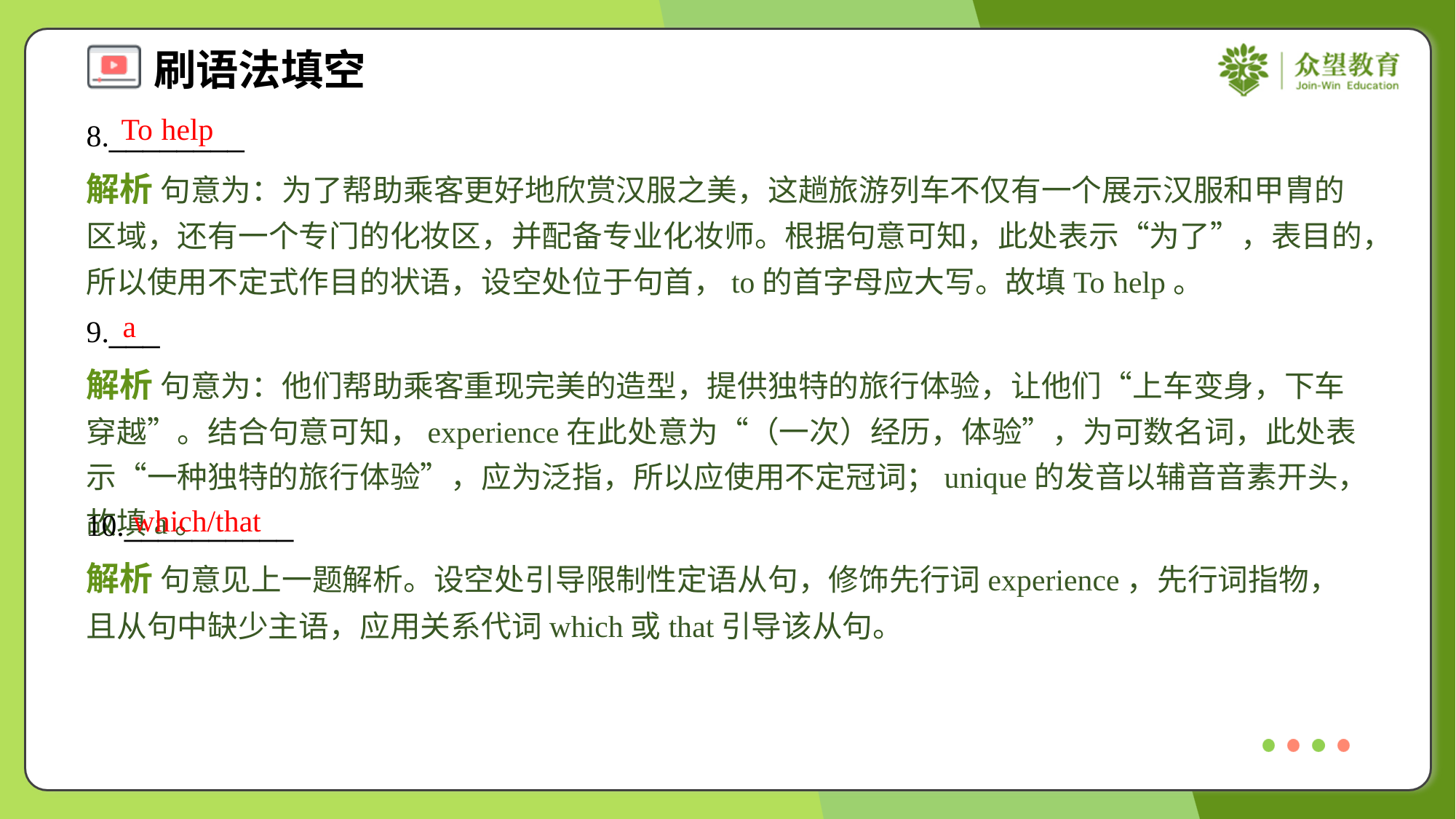

To help
8.________
解析 句意为：为了帮助乘客更好地欣赏汉服之美，这趟旅游列车不仅有一个展示汉服和甲胄的区域，还有一个专门的化妆区，并配备专业化妆师。根据句意可知，此处表示“为了”，表目的，所以使用不定式作目的状语，设空处位于句首，to的首字母应大写。故填To help。
a
9.___
解析 句意为：他们帮助乘客重现完美的造型，提供独特的旅行体验，让他们“上车变身，下车穿越”。结合句意可知，experience在此处意为“（一次）经历，体验”，为可数名词，此处表示“一种独特的旅行体验”，应为泛指，所以应使用不定冠词；unique的发音以辅音音素开头，故填a。
which/that
10.__________
解析 句意见上一题解析。设空处引导限制性定语从句，修饰先行词experience，先行词指物，且从句中缺少主语，应用关系代词which或that引导该从句。